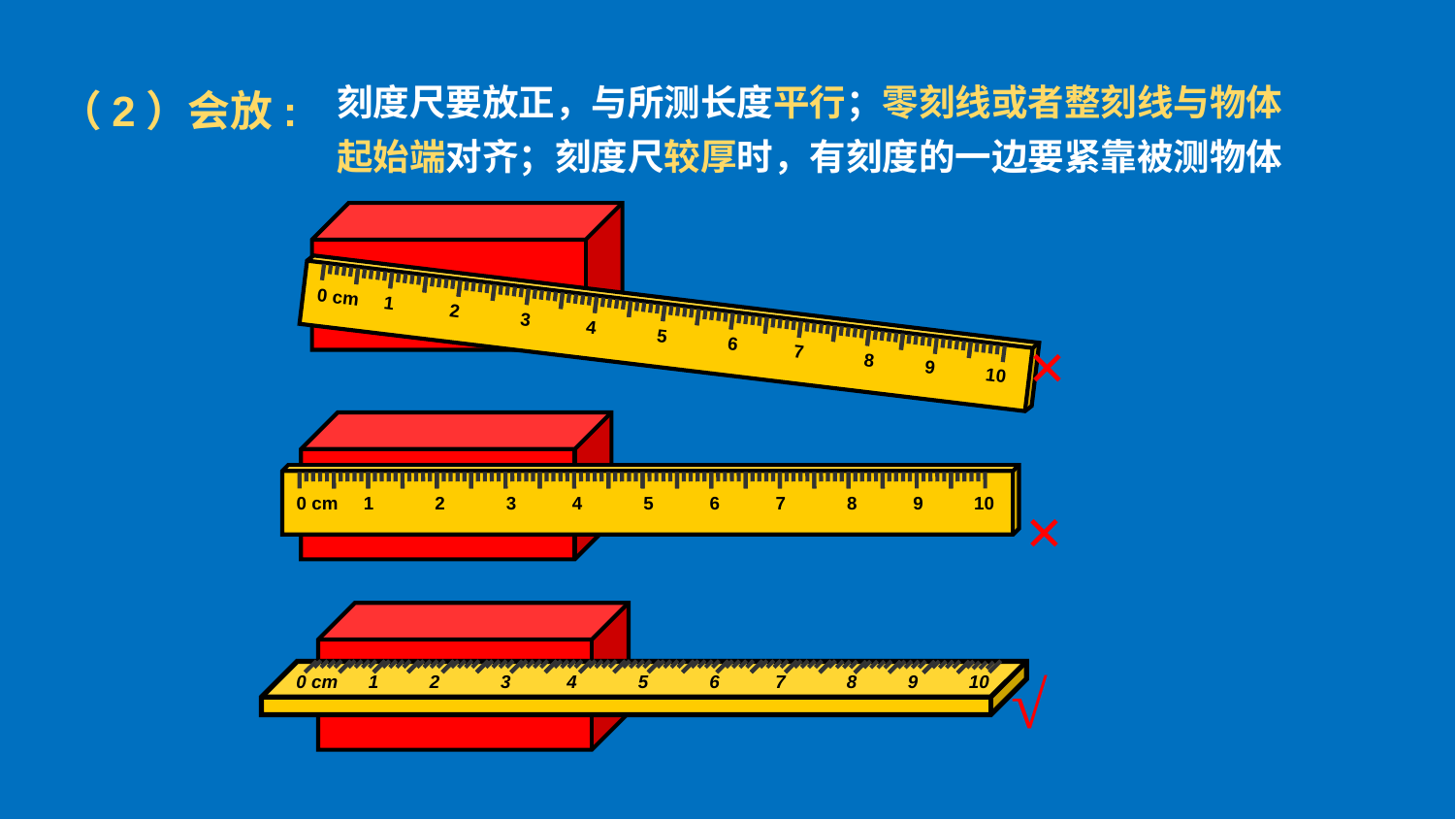

刻度尺要放正，与所测长度平行；零刻线或者整刻线与物体起始端对齐；刻度尺较厚时，有刻度的一边要紧靠被测物体
（2）会放:

0 cm     1           2            3           4            5            6           7            8          9          10

×

0 cm     1            2            3           4            5           6           7            8           9          10

×

0 cm      1          2            3           4            5            6           7            8          9          10

√